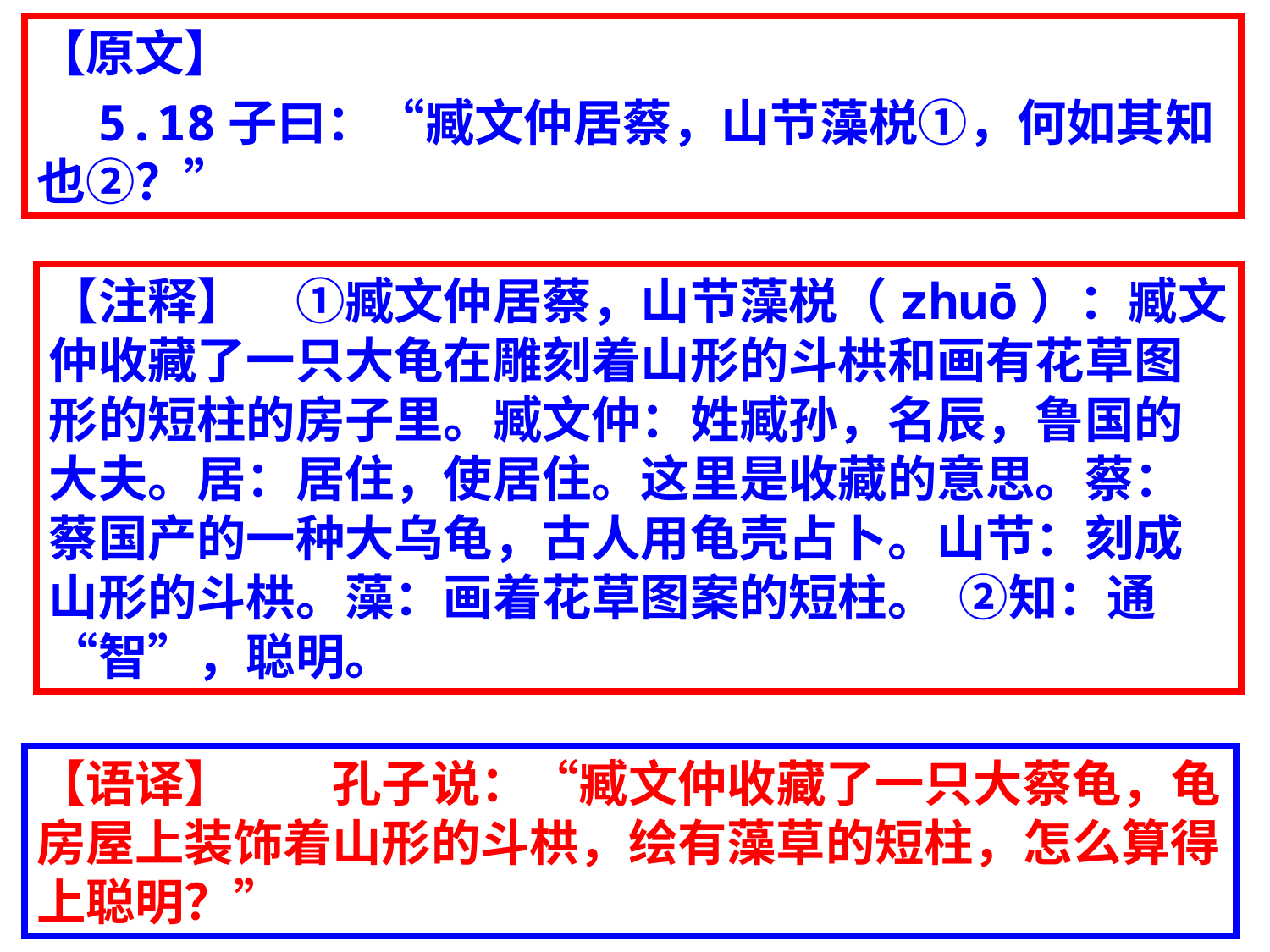

【原文】
　5.18子曰：“臧文仲居蔡，山节藻棁①，何如其知也②？”
【注释】　①臧文仲居蔡，山节藻棁（zhuō）：臧文仲收藏了一只大龟在雕刻着山形的斗栱和画有花草图形的短柱的房子里。臧文仲：姓臧孙，名辰，鲁国的大夫。居：居住，使居住。这里是收藏的意思。蔡：蔡国产的一种大乌龟，古人用龟壳占卜。山节：刻成山形的斗栱。藻：画着花草图案的短柱。  ②知：通“智”，聪明。
【语译】　　孔子说：“臧文仲收藏了一只大蔡龟，龟房屋上装饰着山形的斗栱，绘有藻草的短柱，怎么算得上聪明？”